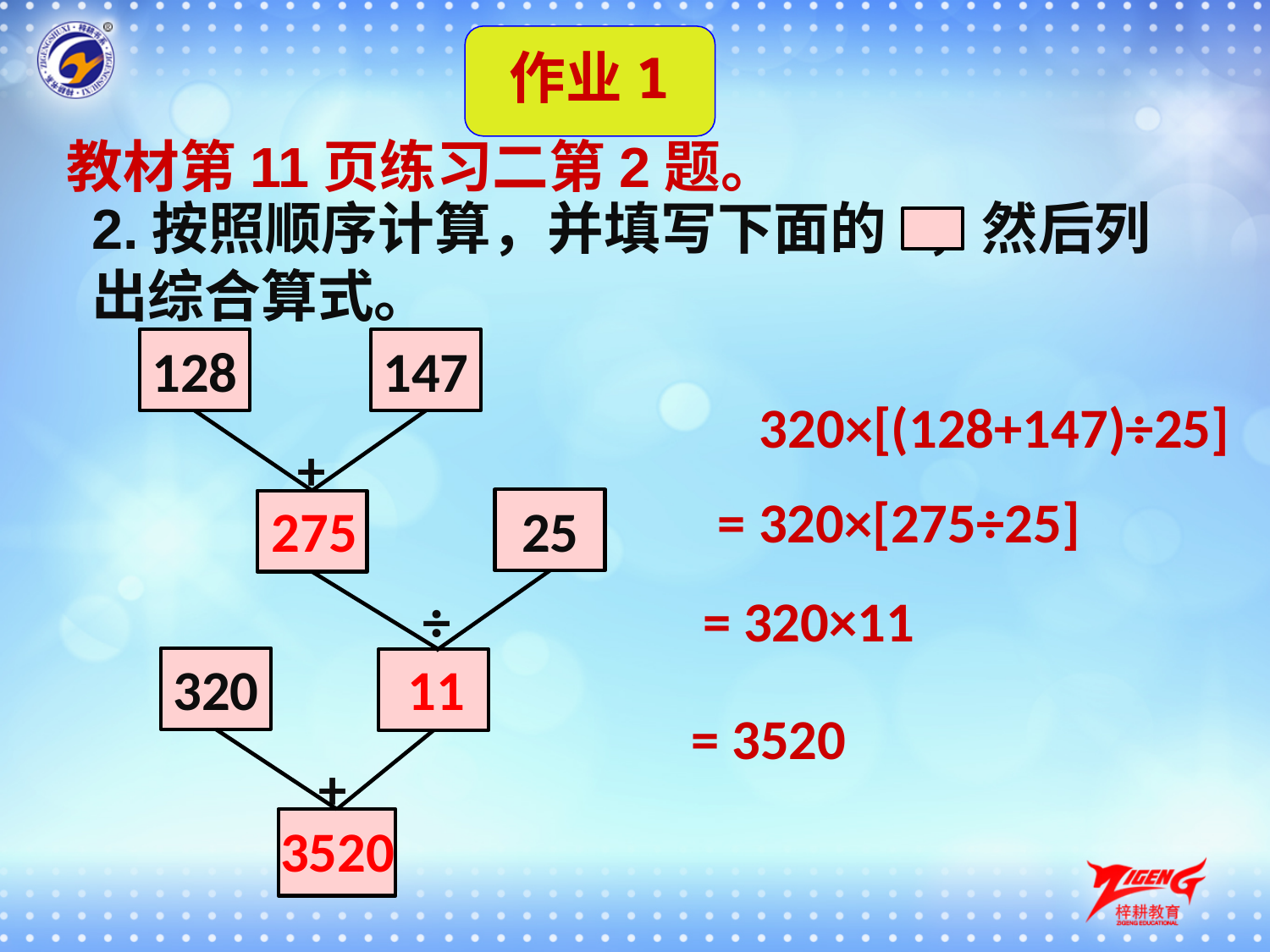

作业1
教材第11页练习二第2题。
2.按照顺序计算，并填写下面的   ，然后列出综合算式。

128

147

320×[(128+147)÷25]
+
= 320×[275÷25]
275

25

÷
= 320×11
320

11

= 3520
+
3520